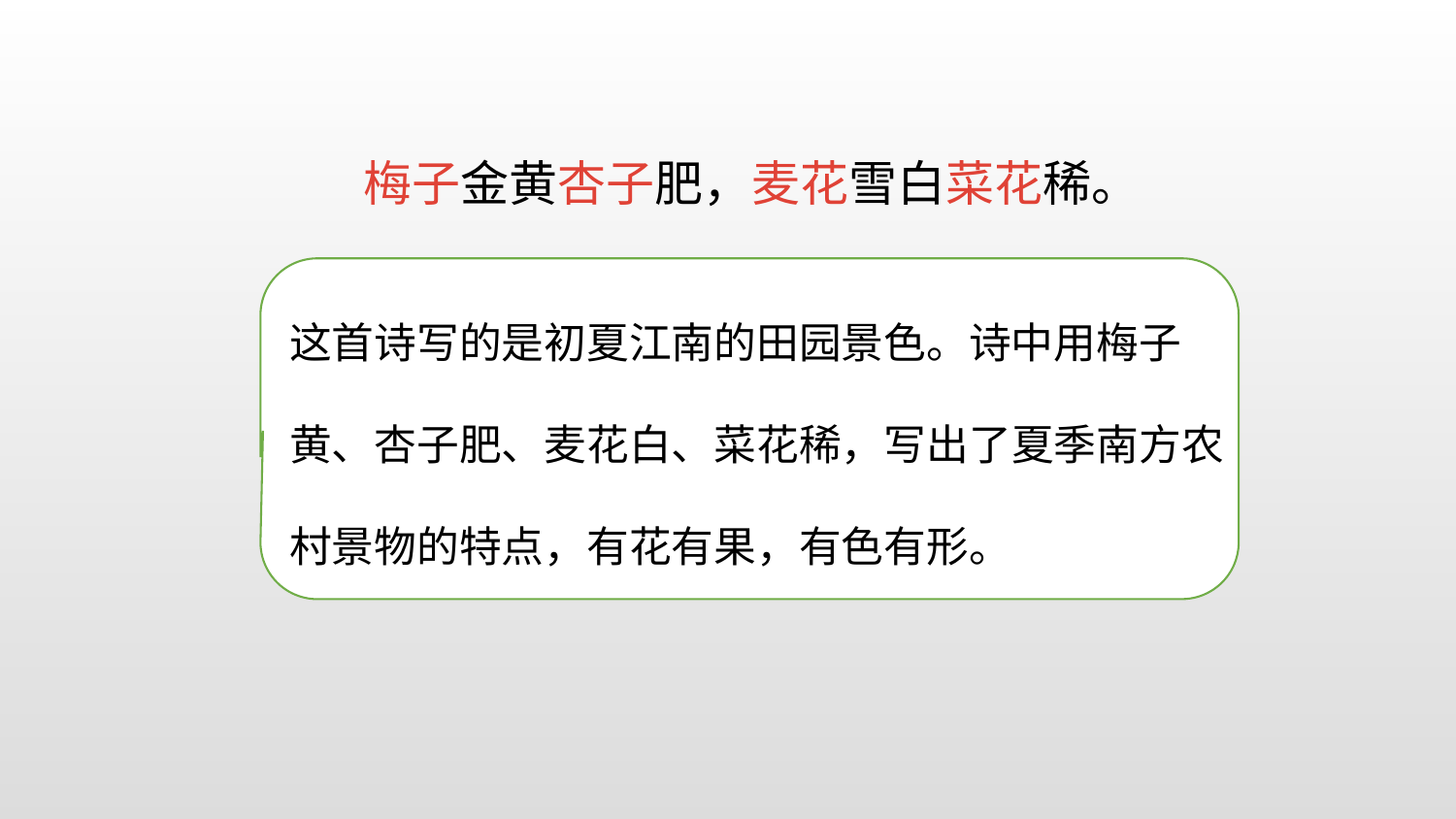

梅子金黄杏子肥，麦花雪白菜花稀。

这首诗写的是初夏江南的田园景色。诗中用梅子黄、杏子肥、麦花白、菜花稀，写出了夏季南方农村景物的特点，有花有果，有色有形。